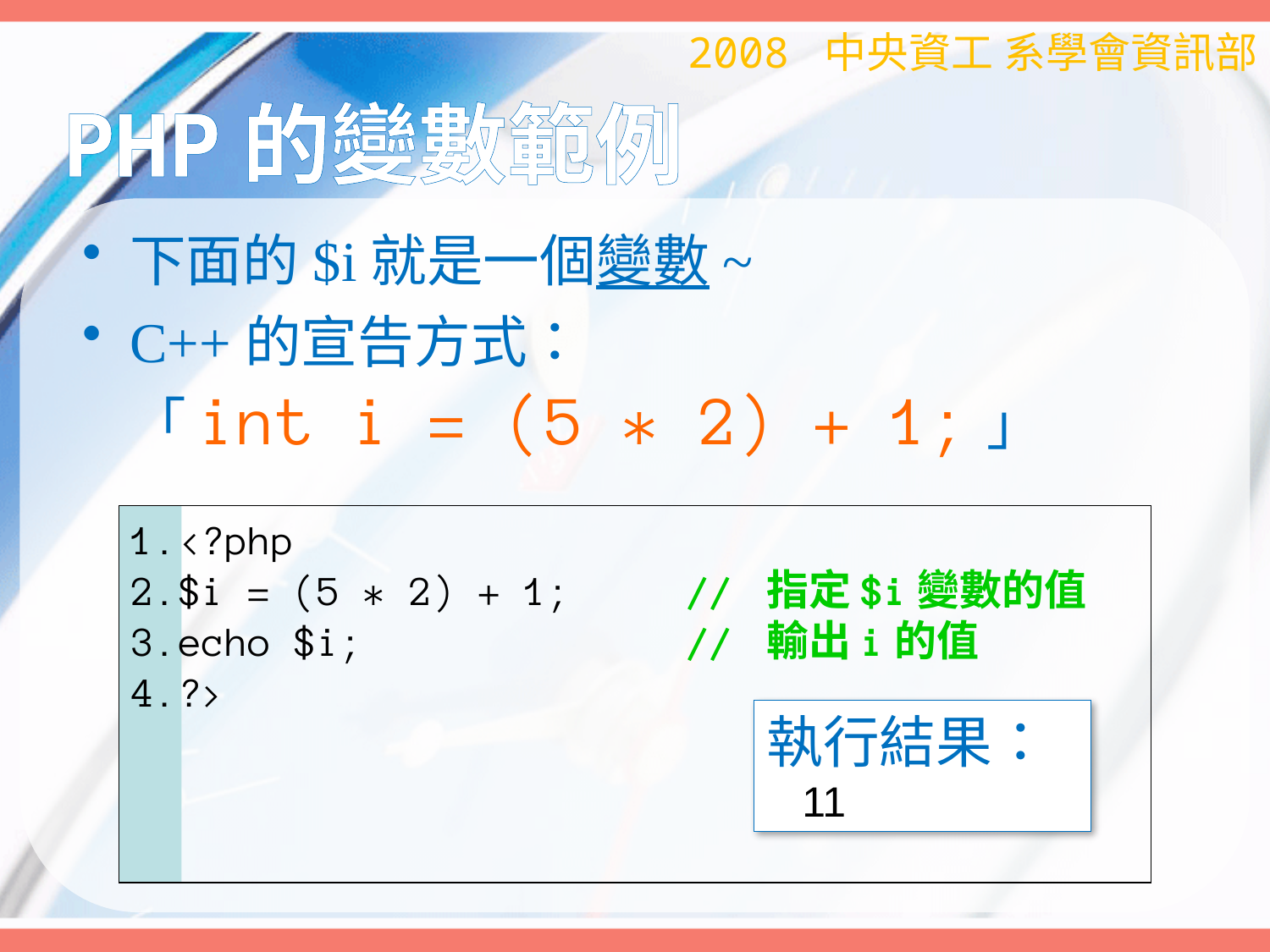

2008 中央資工 系學會資訊部
# PHP的變數範例

下面的$i就是一個變數~
C++的宣告方式：
「int i = (5 * 2) + 1;」

<?php
$i = (5 * 2) + 1;	// 指定$i變數的值
echo $i;			// 輸出i的值
?>
執行結果：
   11